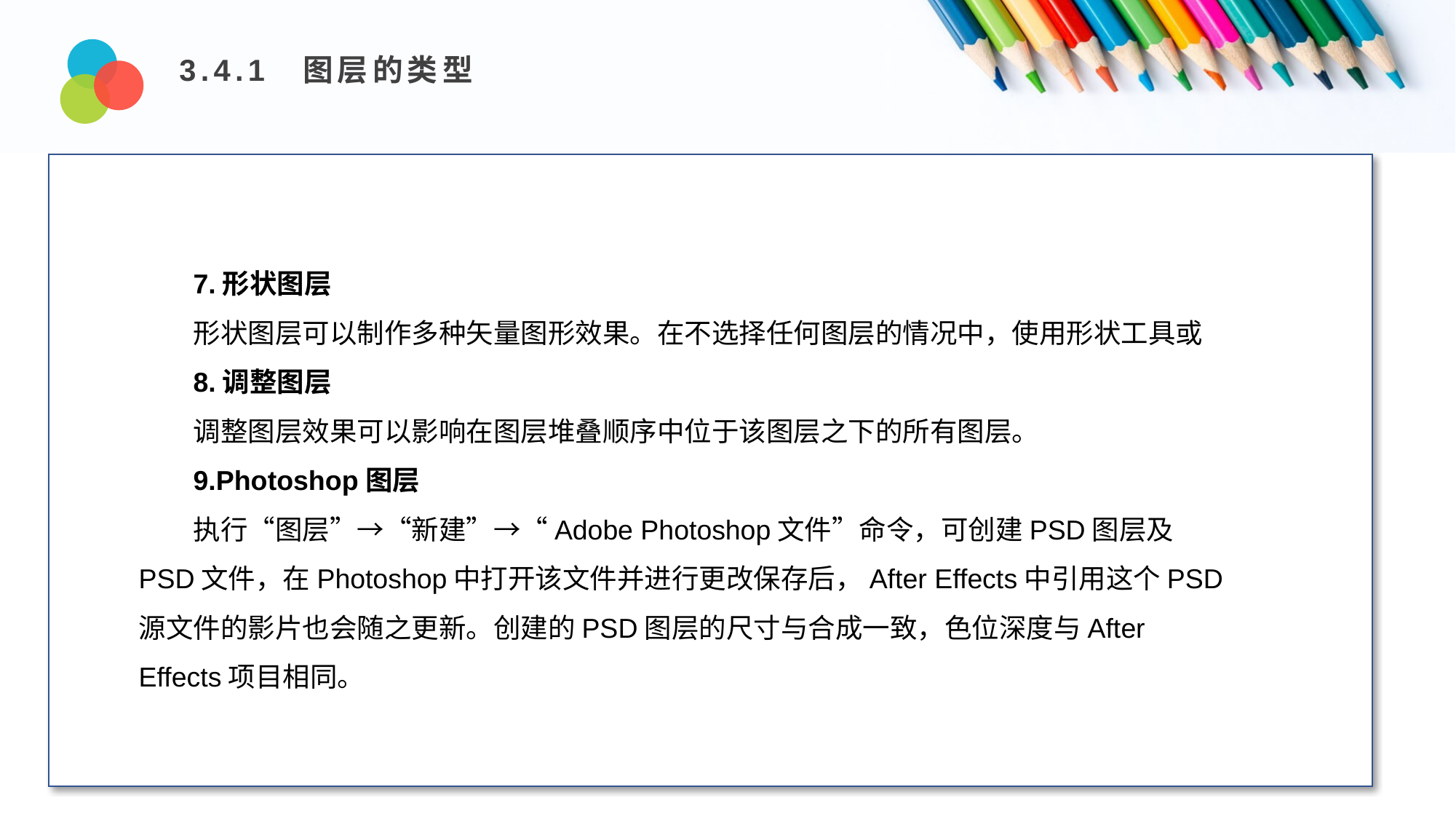

3.4.1  图层的类型
Design and Production
7.形状图层
形状图层可以制作多种矢量图形效果。在不选择任何图层的情况中，使用形状工具或
8.调整图层
调整图层效果可以影响在图层堆叠顺序中位于该图层之下的所有图层。
9.Photoshop图层
执行“图层”→“新建”→“Adobe Photoshop文件”命令，可创建PSD图层及PSD文件，在Photoshop中打开该文件并进行更改保存后，After Effects中引用这个PSD源文件的影片也会随之更新。创建的PSD图层的尺寸与合成一致，色位深度与After Effects项目相同。